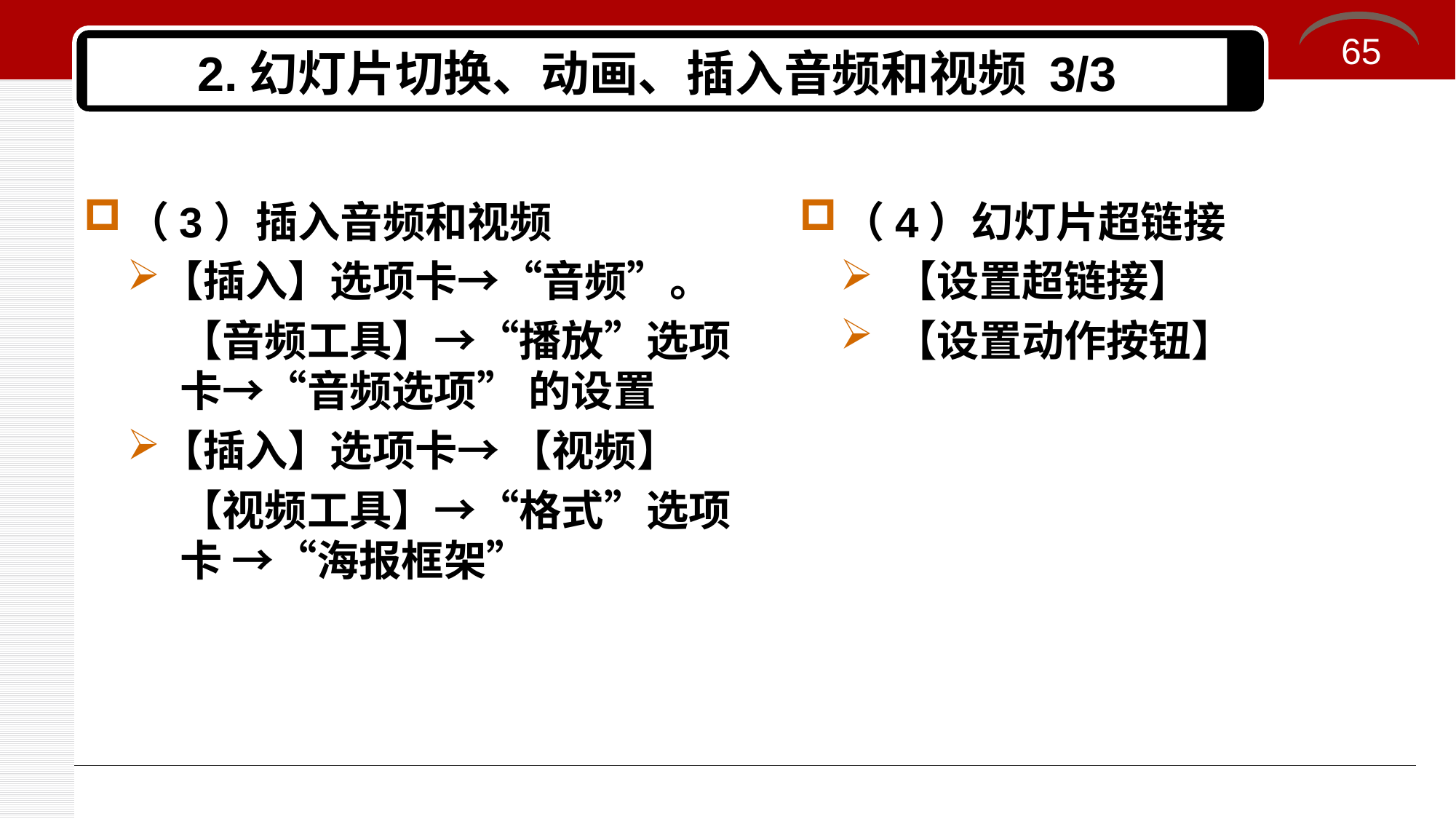

65
# 2.幻灯片切换、动画、插入音频和视频 3/3
（3）插入音频和视频
【插入】选项卡→“音频”。
【音频工具】→“播放”选项卡→“音频选项” 的设置
【插入】选项卡→ 【视频】
【视频工具】→“格式”选项卡 →“海报框架”
（4）幻灯片超链接
【设置超链接】
【设置动作按钮】